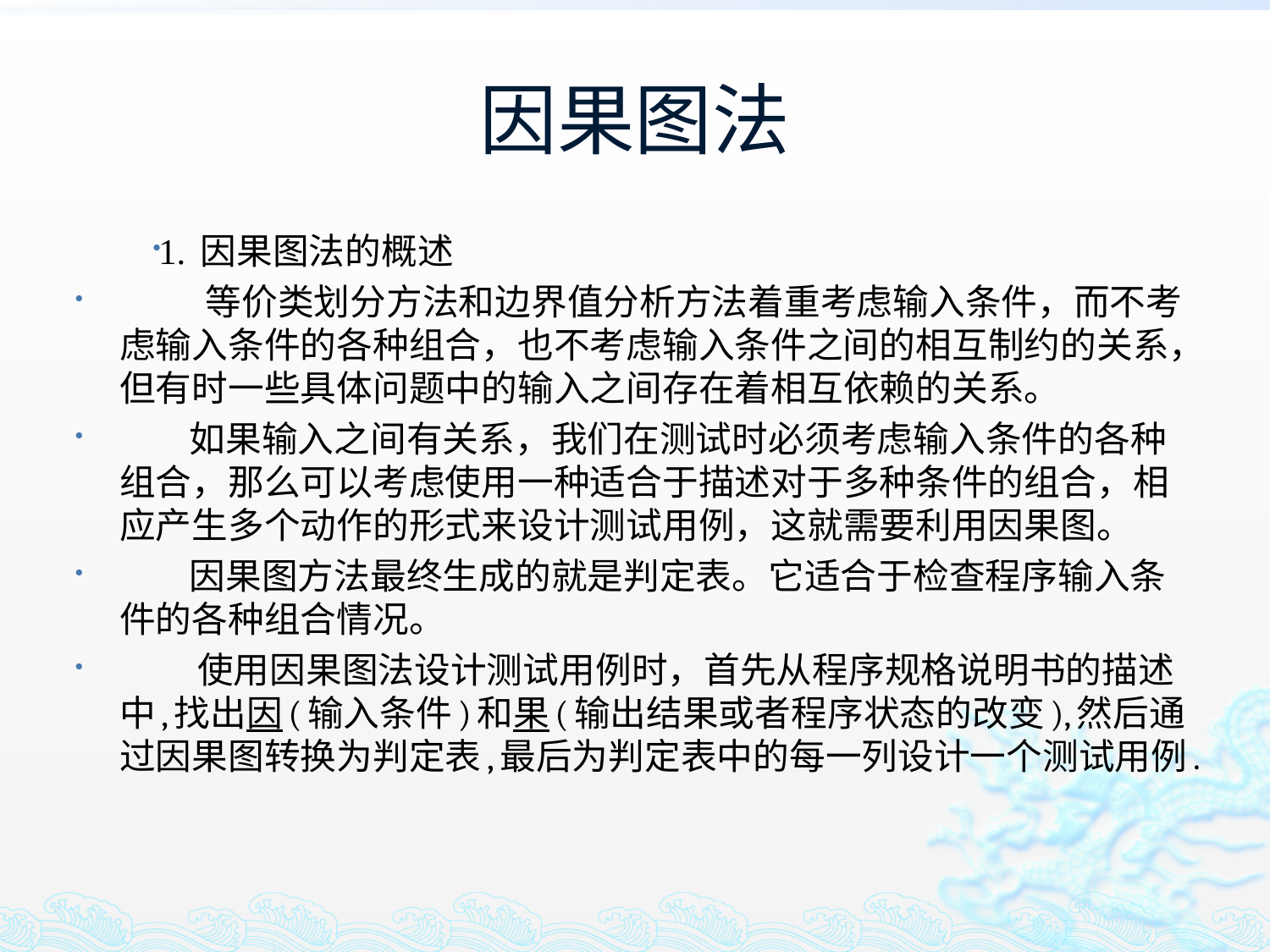

# 因果图法
1. 因果图法的概述
          等价类划分方法和边界值分析方法着重考虑输入条件，而不考虑输入条件的各种组合，也不考虑输入条件之间的相互制约的关系，但有时一些具体问题中的输入之间存在着相互依赖的关系。
        如果输入之间有关系，我们在测试时必须考虑输入条件的各种组合，那么可以考虑使用一种适合于描述对于多种条件的组合，相应产生多个动作的形式来设计测试用例，这就需要利用因果图。
        因果图方法最终生成的就是判定表。它适合于检查程序输入条件的各种组合情况。
         使用因果图法设计测试用例时，首先从程序规格说明书的描述中,找出因(输入条件)和果(输出结果或者程序状态的改变),然后通过因果图转换为判定表,最后为判定表中的每一列设计一个测试用例.